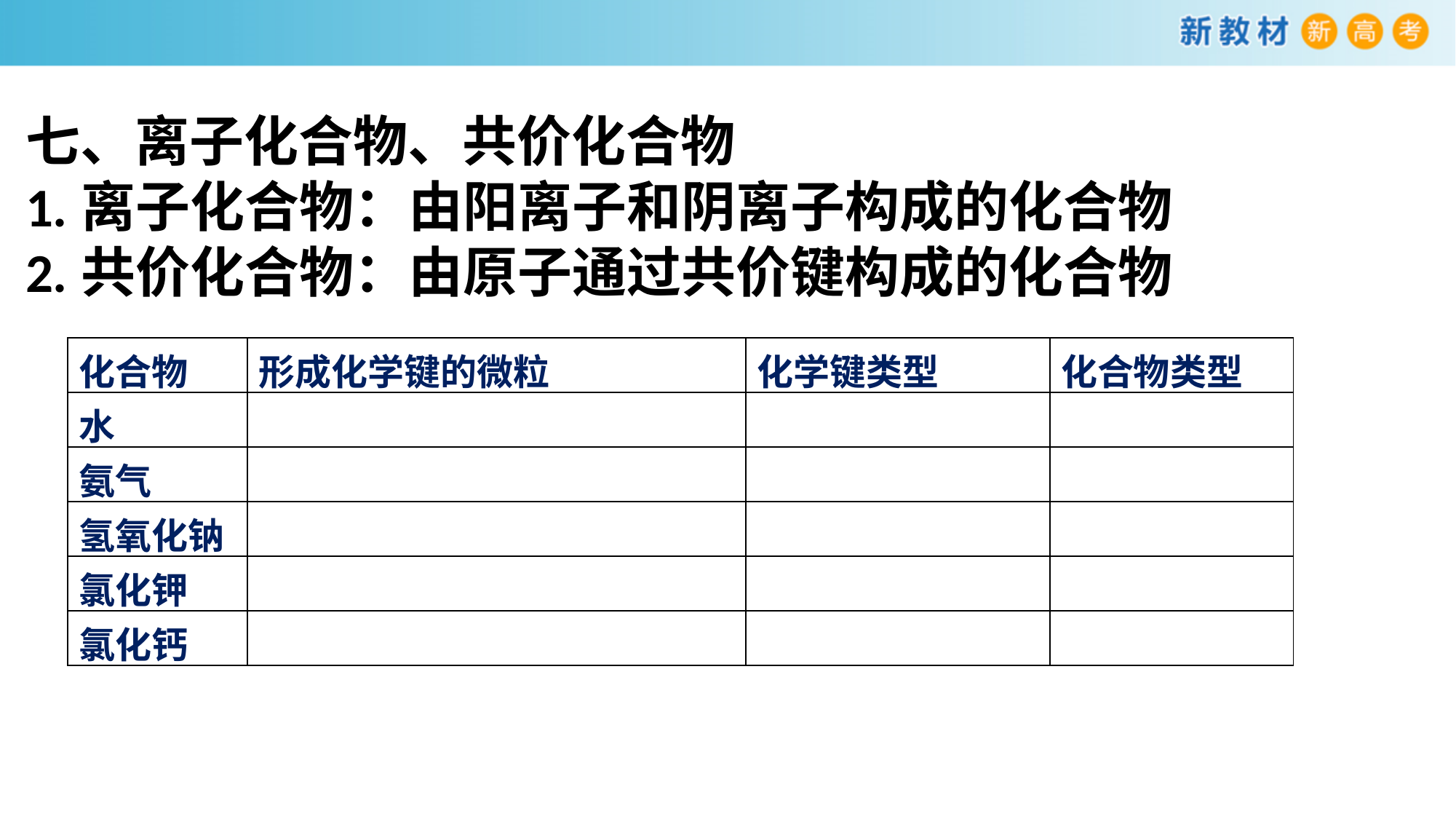

七、离子化合物、共价化合物
1.离子化合物：由阳离子和阴离子构成的化合物
2.共价化合物：由原子通过共价键构成的化合物
| 化合物 | 形成化学键的微粒 | 化学键类型 | 化合物类型 |
| --- | --- | --- | --- |
| 水 |  |  |  |
| 氨气 |  |  |  |
| 氢氧化钠 |  |  |  |
| 氯化钾 |  |  |  |
| 氯化钙 |  |  |  |